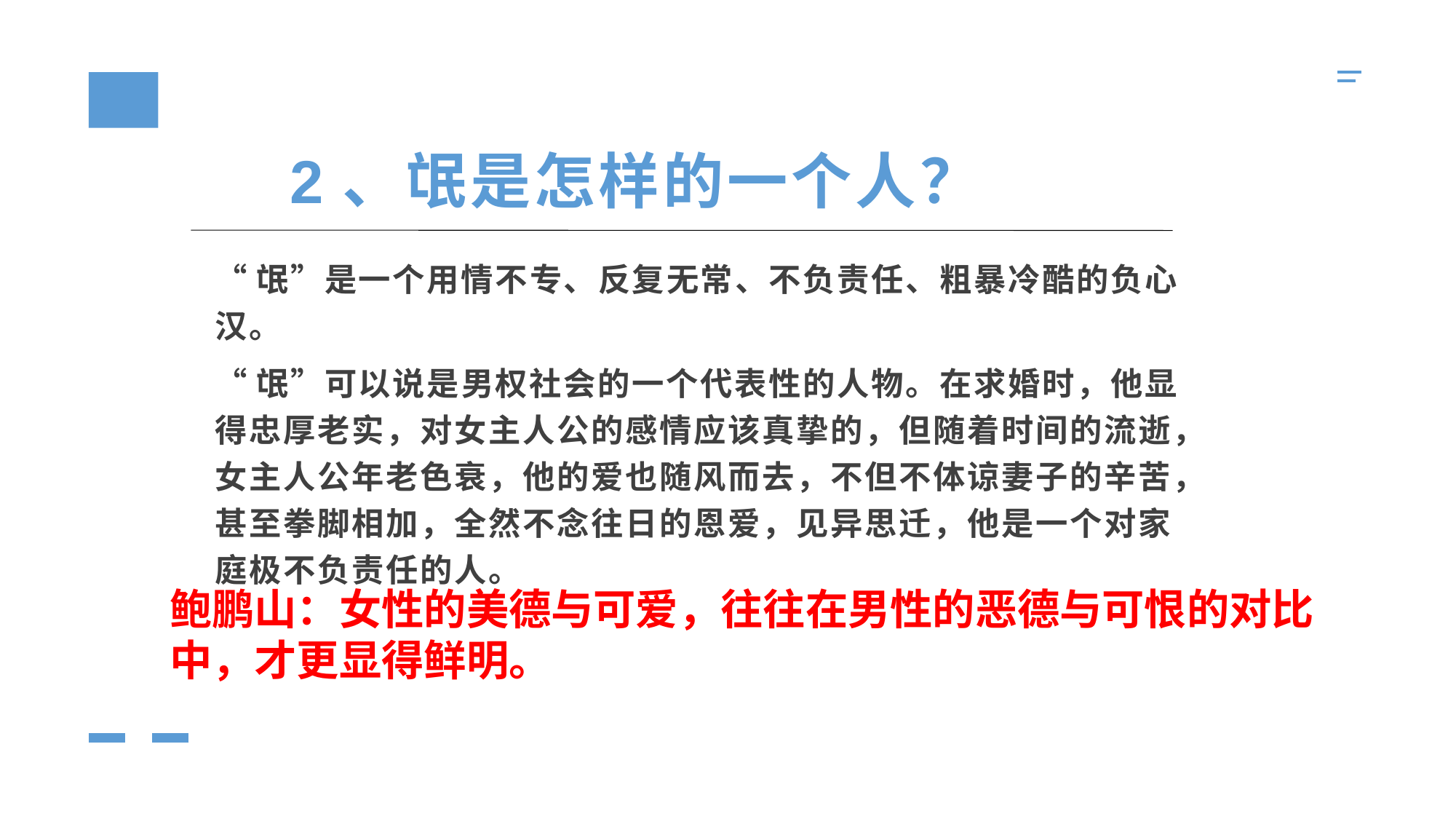

2、氓是怎样的一个人？
“氓”是一个用情不专、反复无常、不负责任、粗暴冷酷的负心汉。
“氓”可以说是男权社会的一个代表性的人物。在求婚时，他显得忠厚老实，对女主人公的感情应该真挚的，但随着时间的流逝，女主人公年老色衰，他的爱也随风而去，不但不体谅妻子的辛苦，甚至拳脚相加，全然不念往日的恩爱，见异思迁，他是一个对家庭极不负责任的人。
鲍鹏山：女性的美德与可爱，往往在男性的恶德与可恨的对比
中，才更显得鲜明。